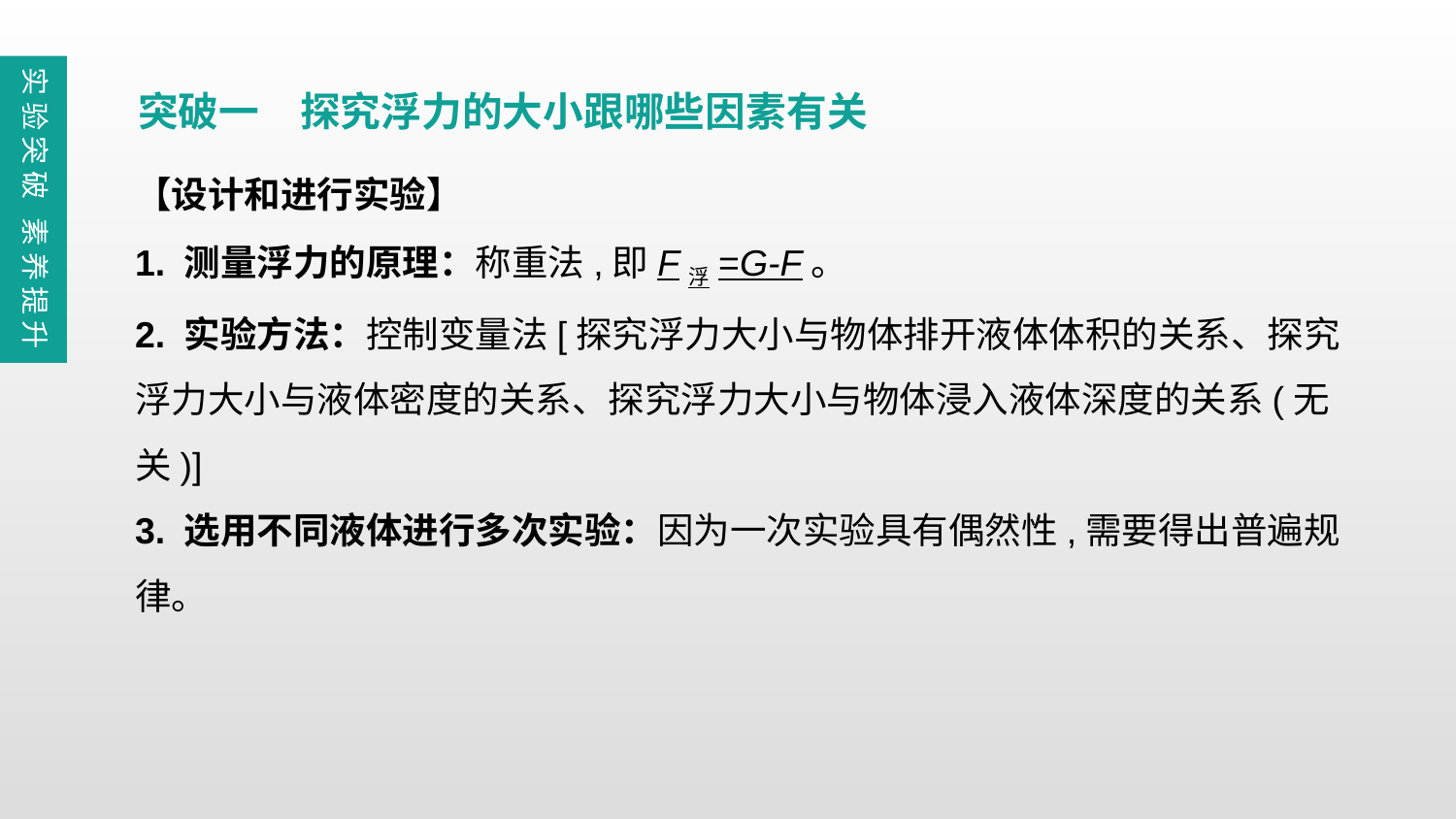

实验突破 素养提升
突破一　探究浮力的大小跟哪些因素有关
【设计和进行实验】
1. 测量浮力的原理：称重法,即F浮=G-F。
2. 实验方法：控制变量法[探究浮力大小与物体排开液体体积的关系、探究浮力大小与液体密度的关系、探究浮力大小与物体浸入液体深度的关系(无关)]
3. 选用不同液体进行多次实验：因为一次实验具有偶然性,需要得出普遍规律。